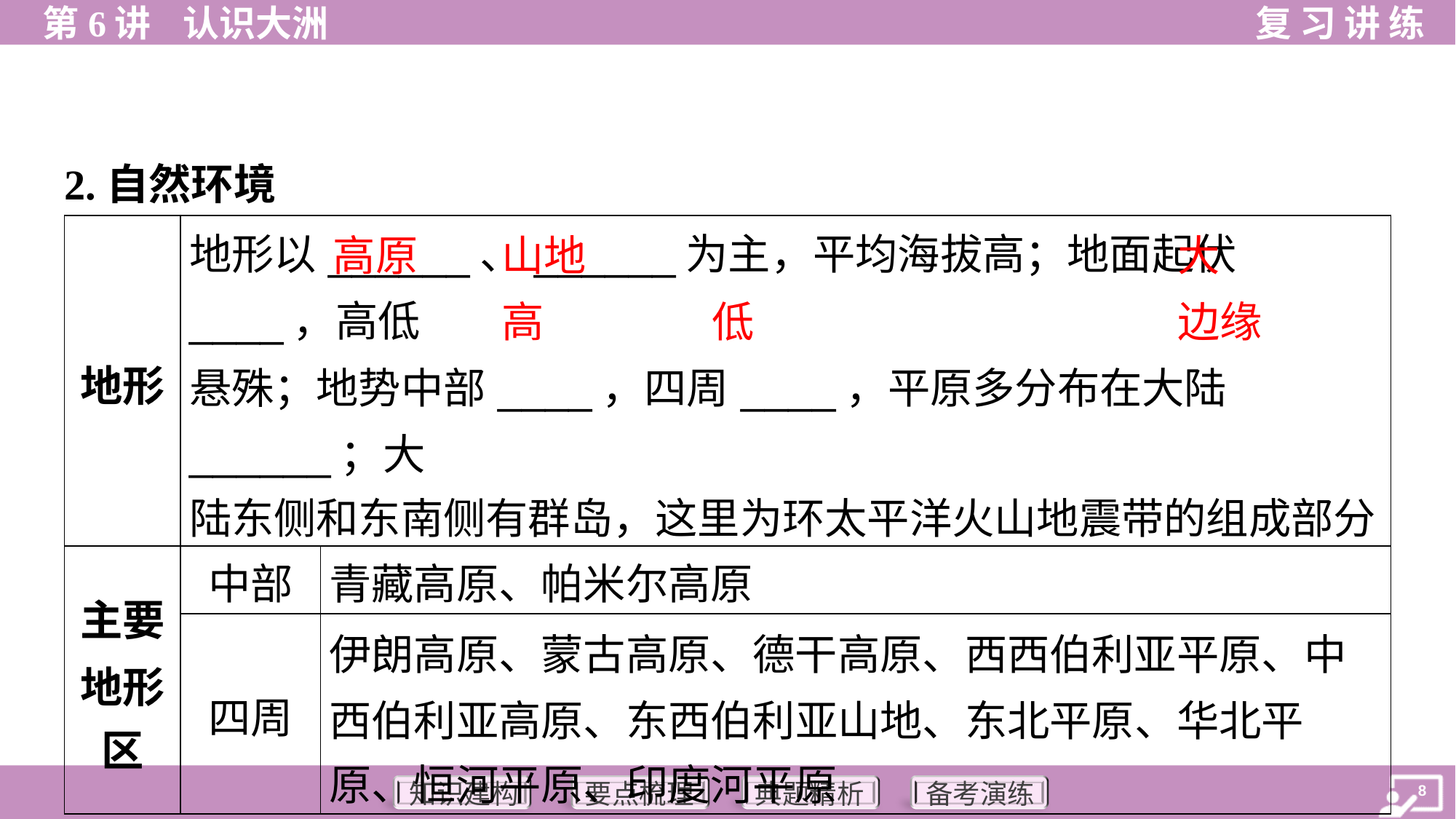

2.自然环境
| 地形 | 地形以\_\_\_\_\_\_、\_\_\_\_\_\_为主，平均海拔高；地面起伏\_\_\_\_，高低 悬殊；地势中部\_\_\_\_，四周\_\_\_\_，平原多分布在大陆\_\_\_\_\_\_；大 陆东侧和东南侧有群岛，这里为环太平洋火山地震带的组成部分 |  |
| --- | --- | --- |
| 主要 地形 区 | 中部 | 青藏高原、帕米尔高原 |
|  | 四周 | 伊朗高原、蒙古高原、德干高原、西西伯利亚平原、中 西伯利亚高原、东西伯利亚山地、东北平原、华北平 原、恒河平原、印度河平原 |
高原
山地
大
高
低
边缘